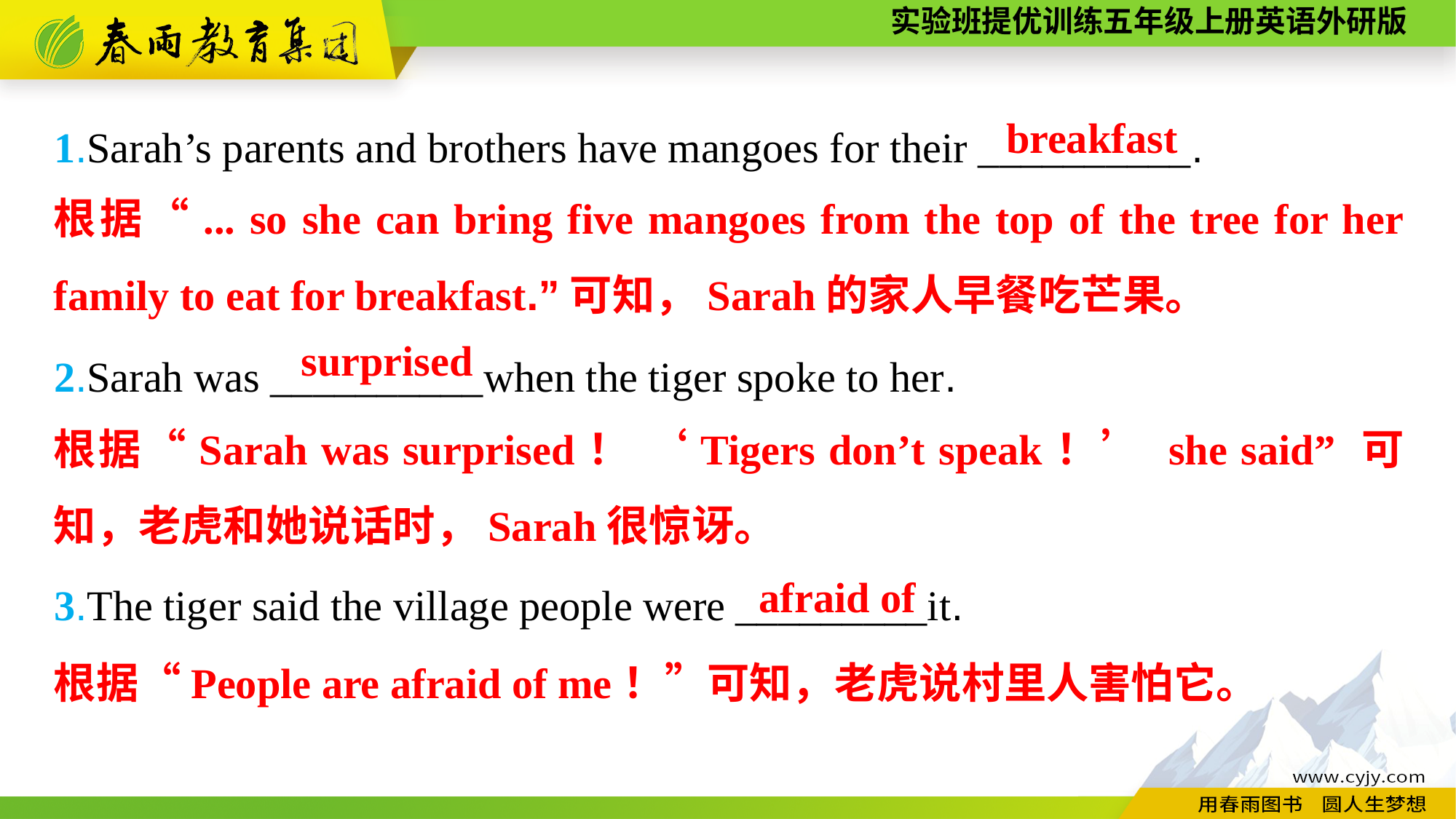

1.Sarah’s parents and brothers have mangoes for their __________.

2.Sarah was __________when the tiger spoke to her.

3.The tiger said the village people were _________it.
breakfast
根据“... so she can bring five mangoes from the top of the tree for her family to eat for breakfast.”可知，Sarah的家人早餐吃芒果。
surprised
根据“Sarah was surprised！ ‘Tigers don’t speak！’ she said” 可知，老虎和她说话时，Sarah很惊讶。
afraid of
根据“People are afraid of me！”可知，老虎说村里人害怕它。